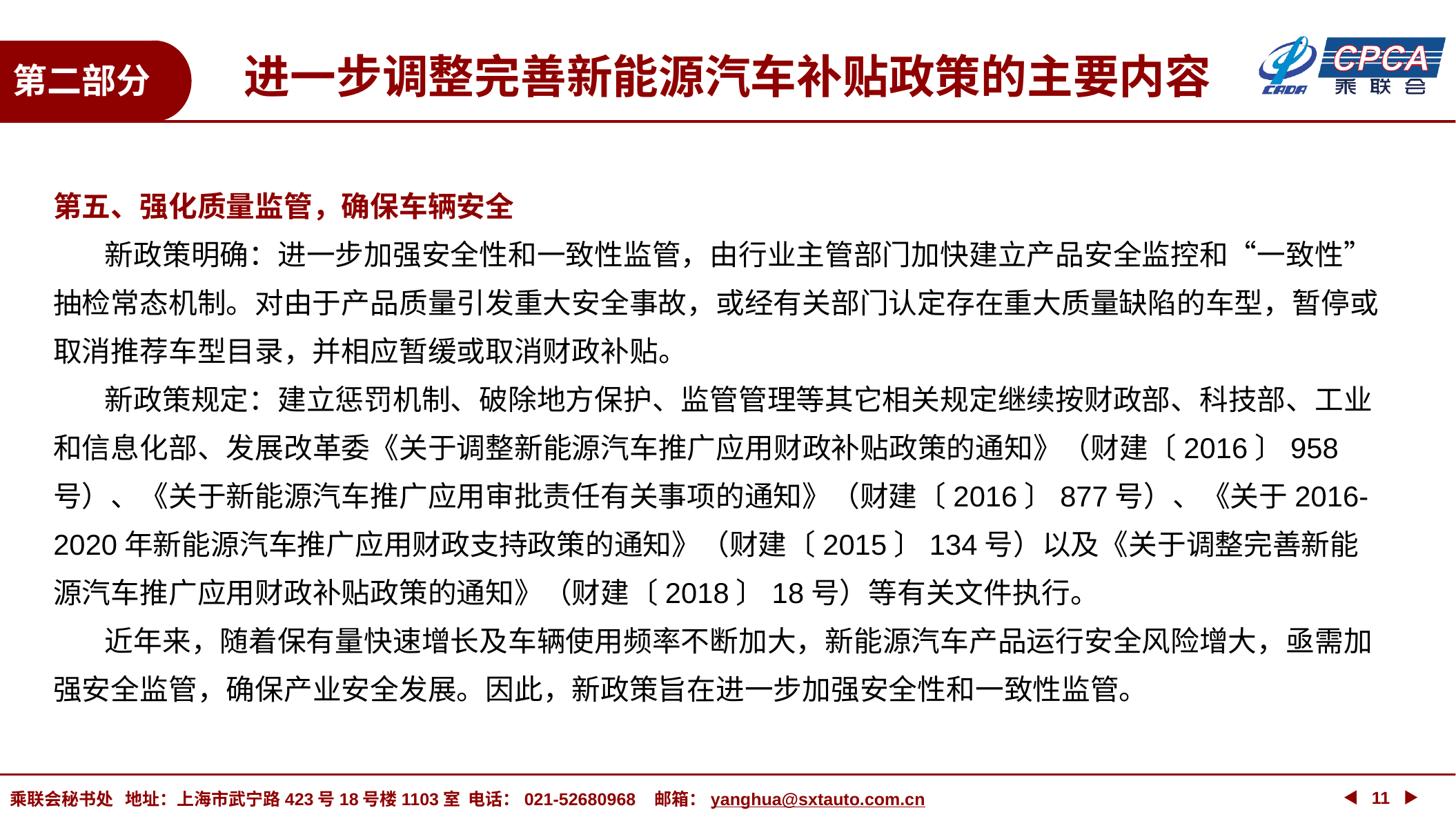

进一步调整完善新能源汽车补贴政策的主要内容
第二部分
第五、强化质量监管，确保车辆安全
       新政策明确：进一步加强安全性和一致性监管，由行业主管部门加快建立产品安全监控和“一致性”抽检常态机制。对由于产品质量引发重大安全事故，或经有关部门认定存在重大质量缺陷的车型，暂停或取消推荐车型目录，并相应暂缓或取消财政补贴。
       新政策规定：建立惩罚机制、破除地方保护、监管管理等其它相关规定继续按财政部、科技部、工业和信息化部、发展改革委《关于调整新能源汽车推广应用财政补贴政策的通知》（财建〔2016〕958号）、《关于新能源汽车推广应用审批责任有关事项的通知》（财建〔2016〕877号）、《关于2016-2020年新能源汽车推广应用财政支持政策的通知》（财建〔2015〕134号）以及《关于调整完善新能源汽车推广应用财政补贴政策的通知》（财建〔2018〕18号）等有关文件执行。
       近年来，随着保有量快速增长及车辆使用频率不断加大，新能源汽车产品运行安全风险增大，亟需加强安全监管，确保产业安全发展。因此，新政策旨在进一步加强安全性和一致性监管。